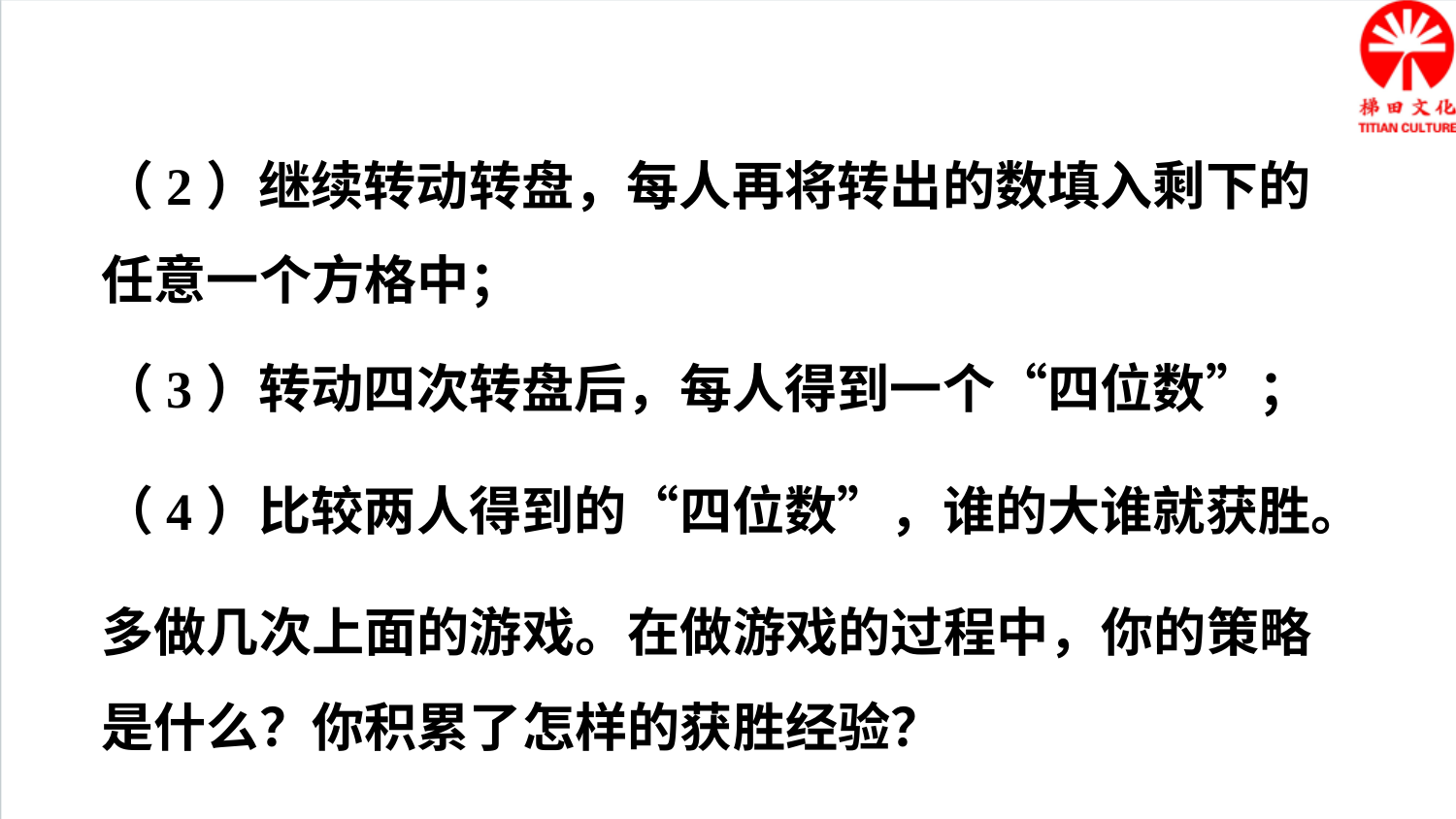

（2）继续转动转盘，每人再将转出的数填入剩下的任意一个方格中；
（3）转动四次转盘后，每人得到一个“四位数”；
（4）比较两人得到的“四位数”，谁的大谁就获胜。
多做几次上面的游戏。在做游戏的过程中，你的策略是什么？你积累了怎样的获胜经验？